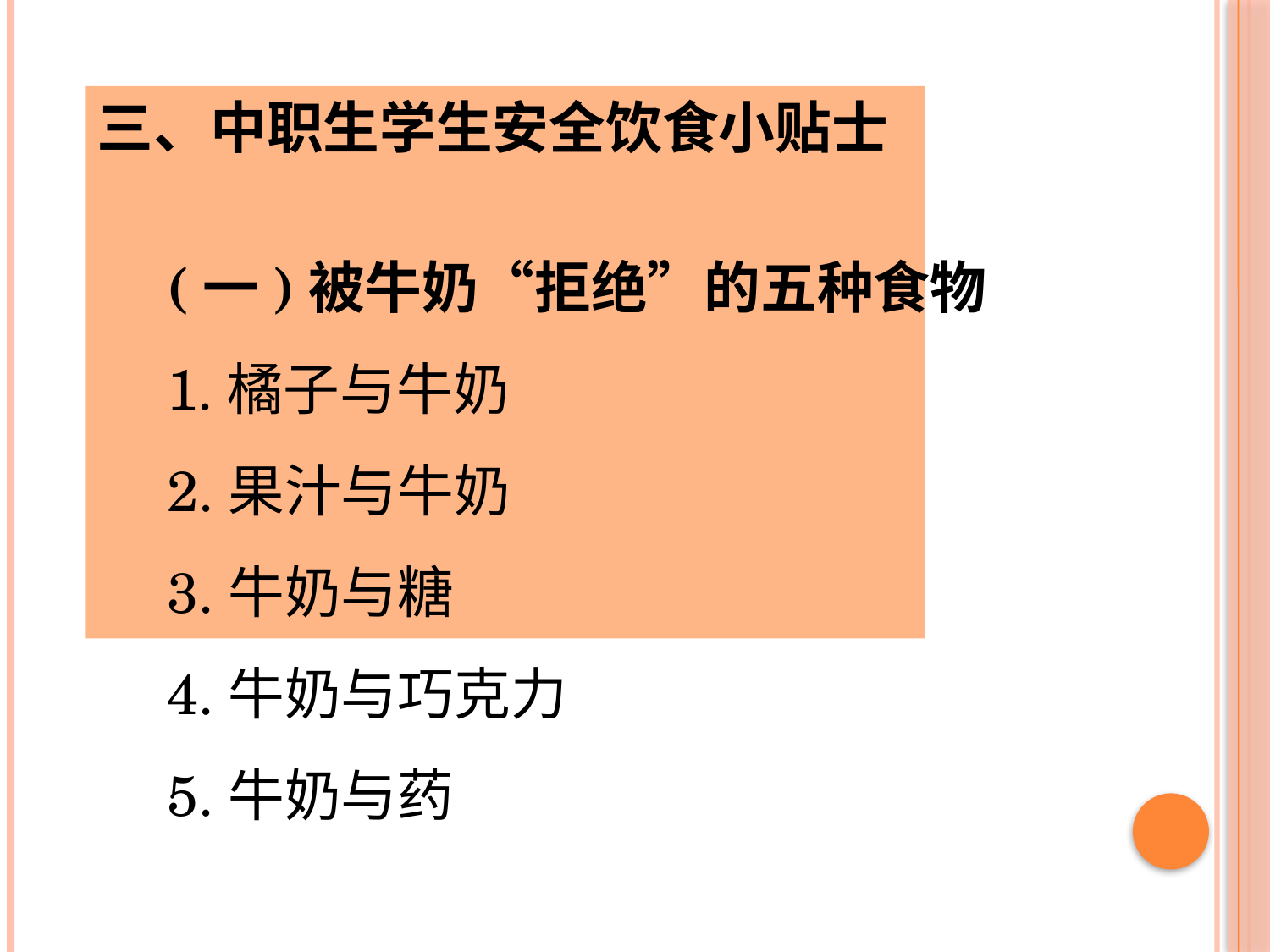

三、中职生学生安全饮食小贴士
(一)被牛奶“拒绝”的五种食物
1.橘子与牛奶
2.果汁与牛奶
3.牛奶与糖
4.牛奶与巧克力
5.牛奶与药